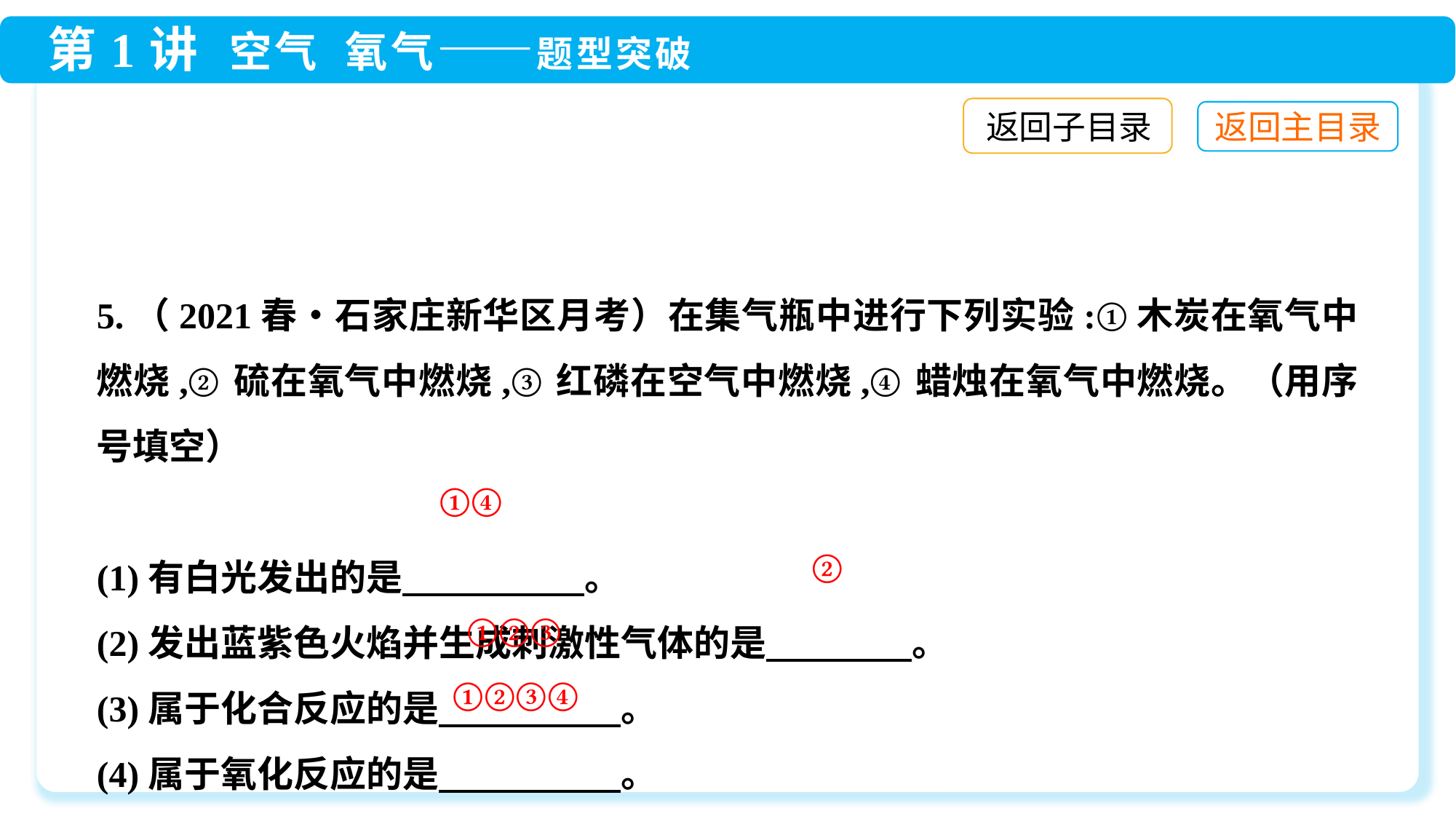

返回子目录
5.（2021春•石家庄新华区月考）在集气瓶中进行下列实验:①木炭在氧气中燃烧,②硫在氧气中燃烧,③红磷在空气中燃烧,④蜡烛在氧气中燃烧。（用序号填空）

(1)有白光发出的是　　　　　。
(2)发出蓝紫色火焰并生成刺激性气体的是　　　　。
(3)属于化合反应的是　　　　　。
(4)属于氧化反应的是　　　　　。
①④
②
①②③
①②③④